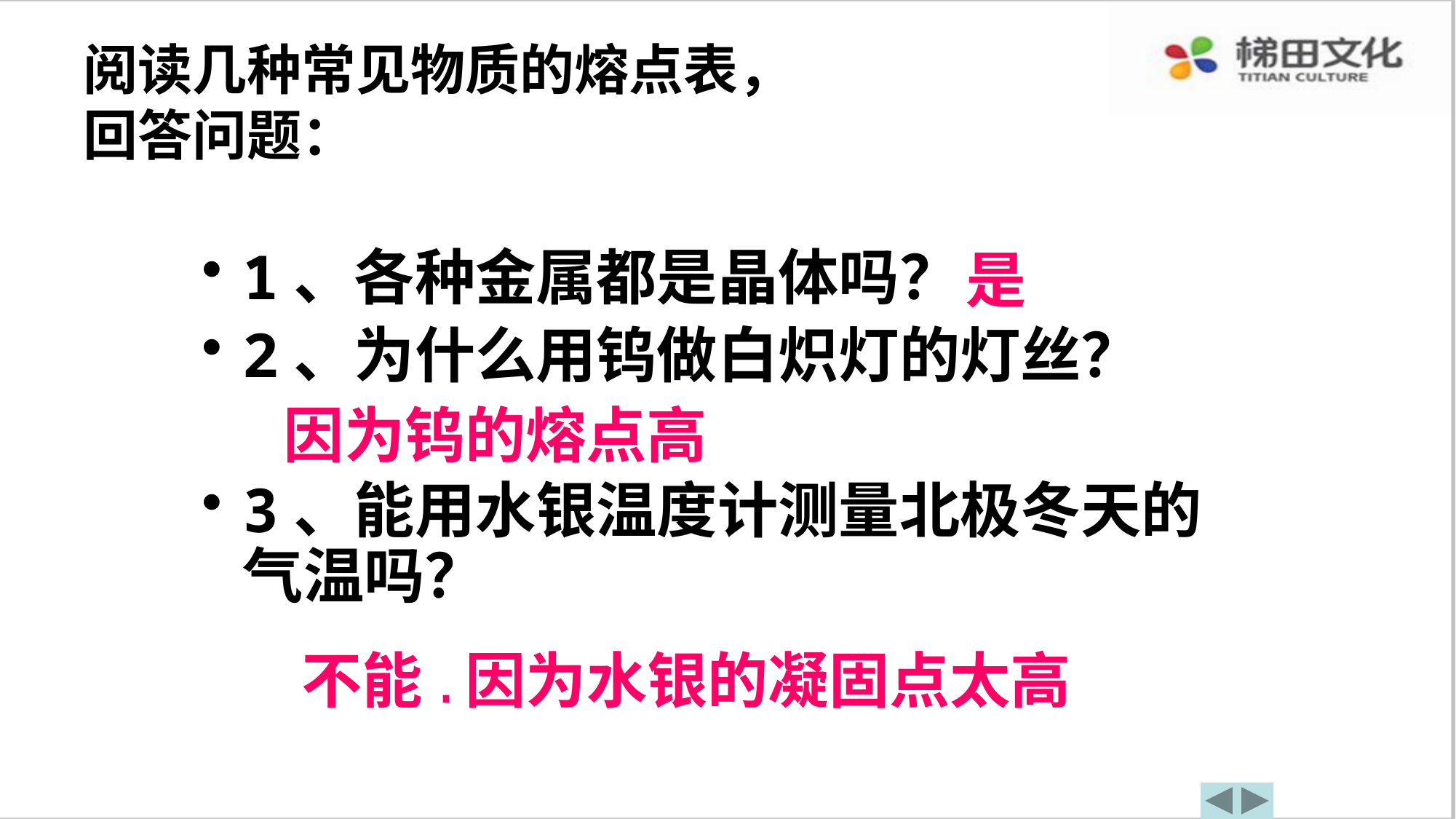

# 阅读几种常见物质的熔点表， 回答问题：
是
1、各种金属都是晶体吗？
2、为什么用钨做白炽灯的灯丝？

3、能用水银温度计测量北极冬天的气温吗？

因为钨的熔点高
不能.
因为水银的凝固点太高